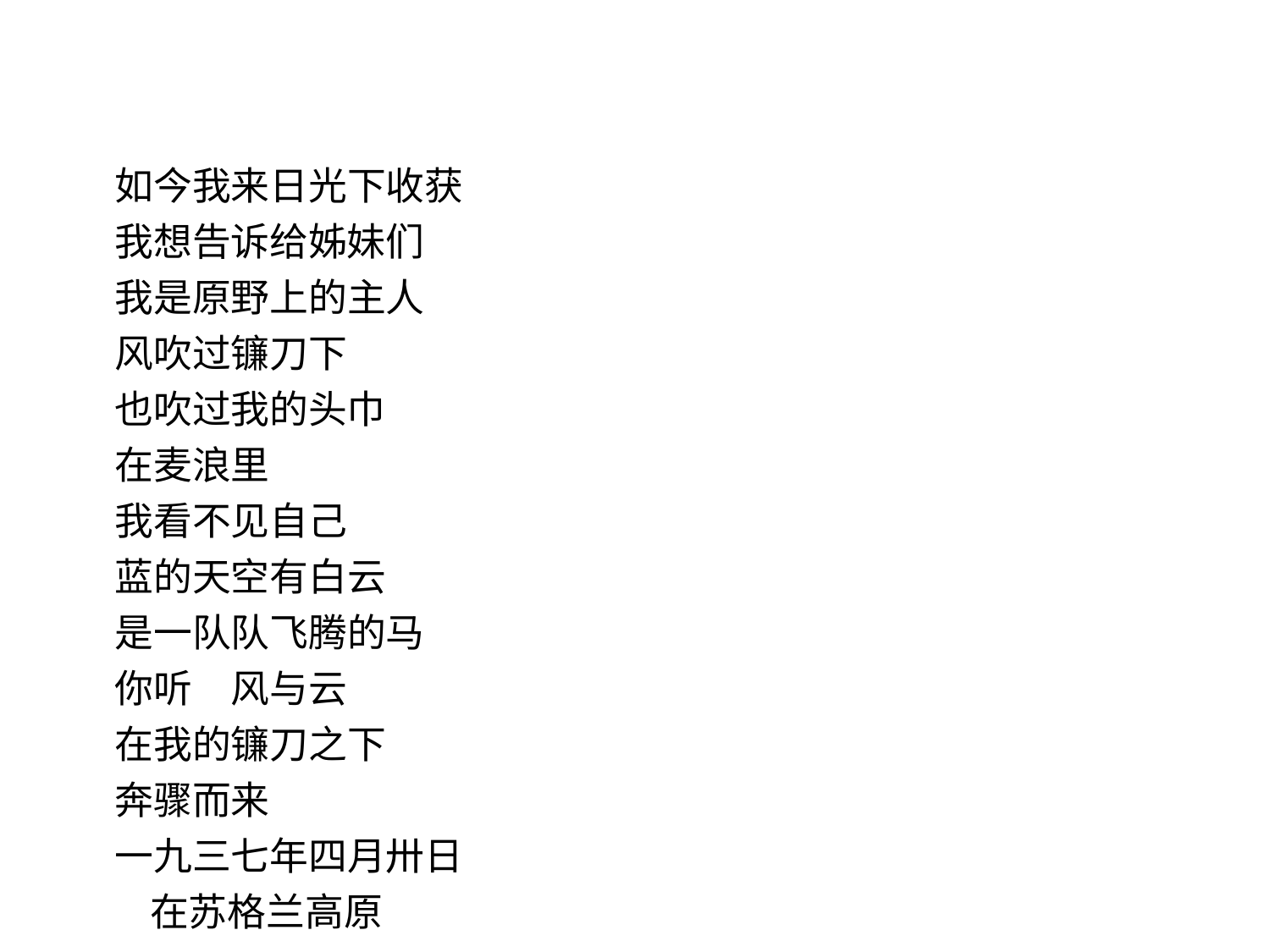

如今我来日光下收获
我想告诉给姊妹们
我是原野上的主人
风吹过镰刀下
也吹过我的头巾
在麦浪里
我看不见自己
蓝的天空有白云
是一队队飞腾的马
你听　风与云
在我的镰刀之下
奔骤而来
一九三七年四月卅日
   在苏格兰高原
-10-